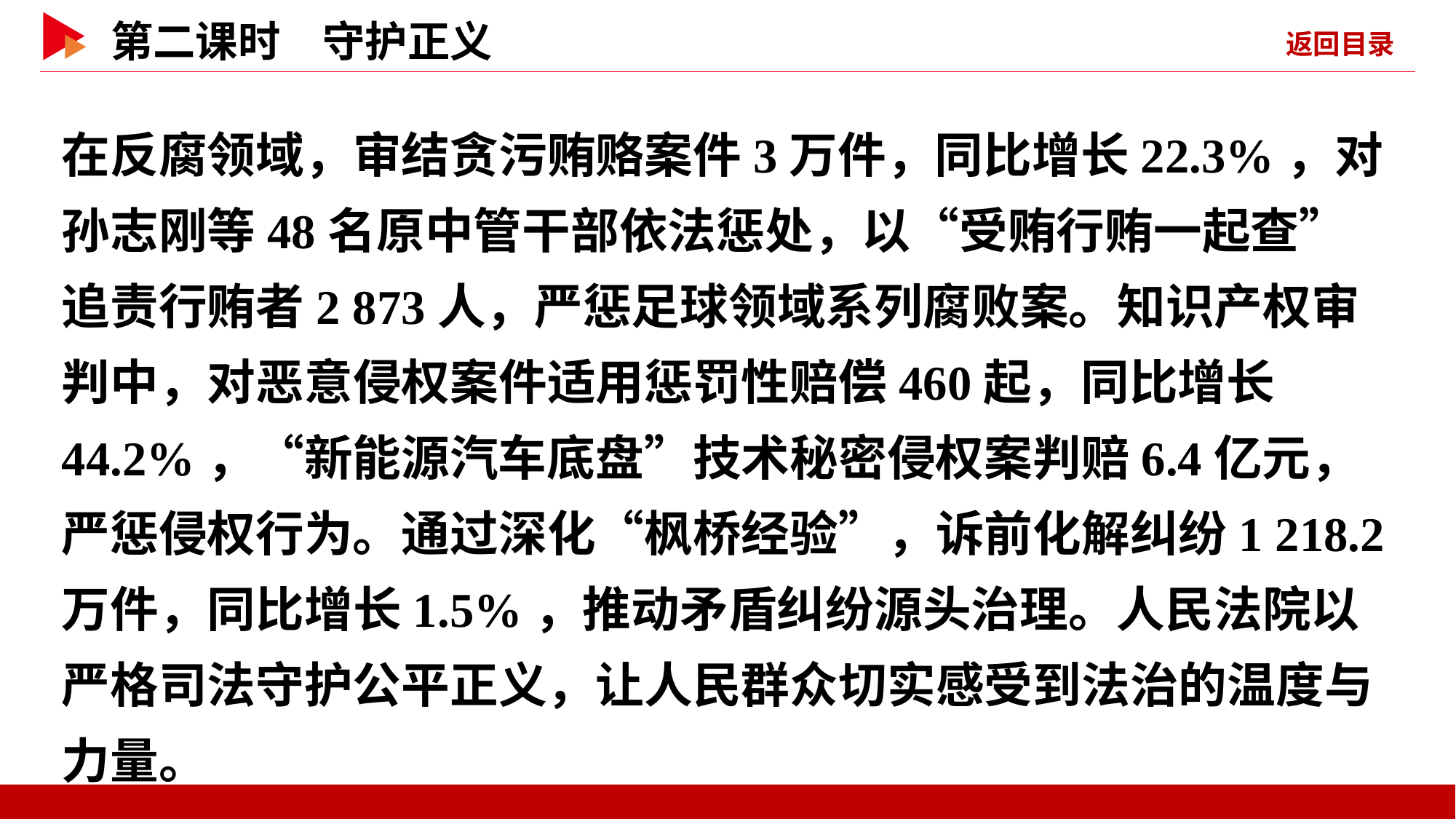

在反腐领域，审结贪污贿赂案件3万件，同比增长22.3%，对孙志刚等48名原中管干部依法惩处，以“受贿行贿一起查”追责行贿者2 873人，严惩足球领域系列腐败案。知识产权审判中，对恶意侵权案件适用惩罚性赔偿460起，同比增长44.2%，“新能源汽车底盘”技术秘密侵权案判赔6.4亿元，严惩侵权行为。通过深化“枫桥经验”，诉前化解纠纷1 218.2万件，同比增长1.5%，推动矛盾纠纷源头治理。人民法院以严格司法守护公平正义，让人民群众切实感受到法治的温度与力量。